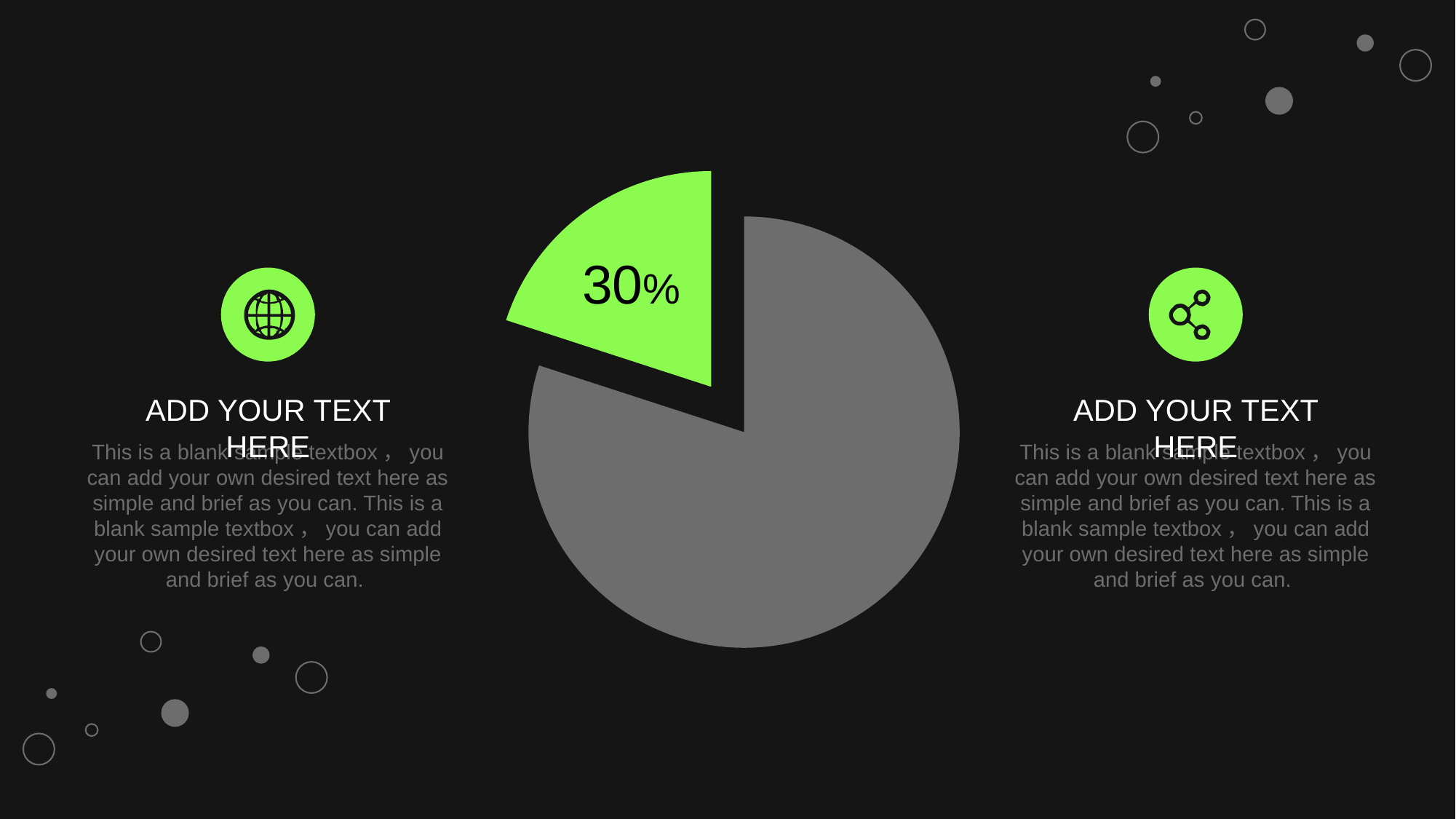

ADD YOUR TEXT HERE
This is a blank sample textbox，you can add your own desired text here as simple and brief as you can. This is a blank sample textbox，you can add your own desired text here as simple and brief as you can.

### Chart

| Category | 销售额 |
|---|---|
| 第一季度 | 8.0 |
| 第二季度 | 2.0 |
30%

ADD YOUR TEXT HERE
This is a blank sample textbox，you can add your own desired text here as simple and brief as you can. This is a blank sample textbox，you can add your own desired text here as simple and brief as you can.